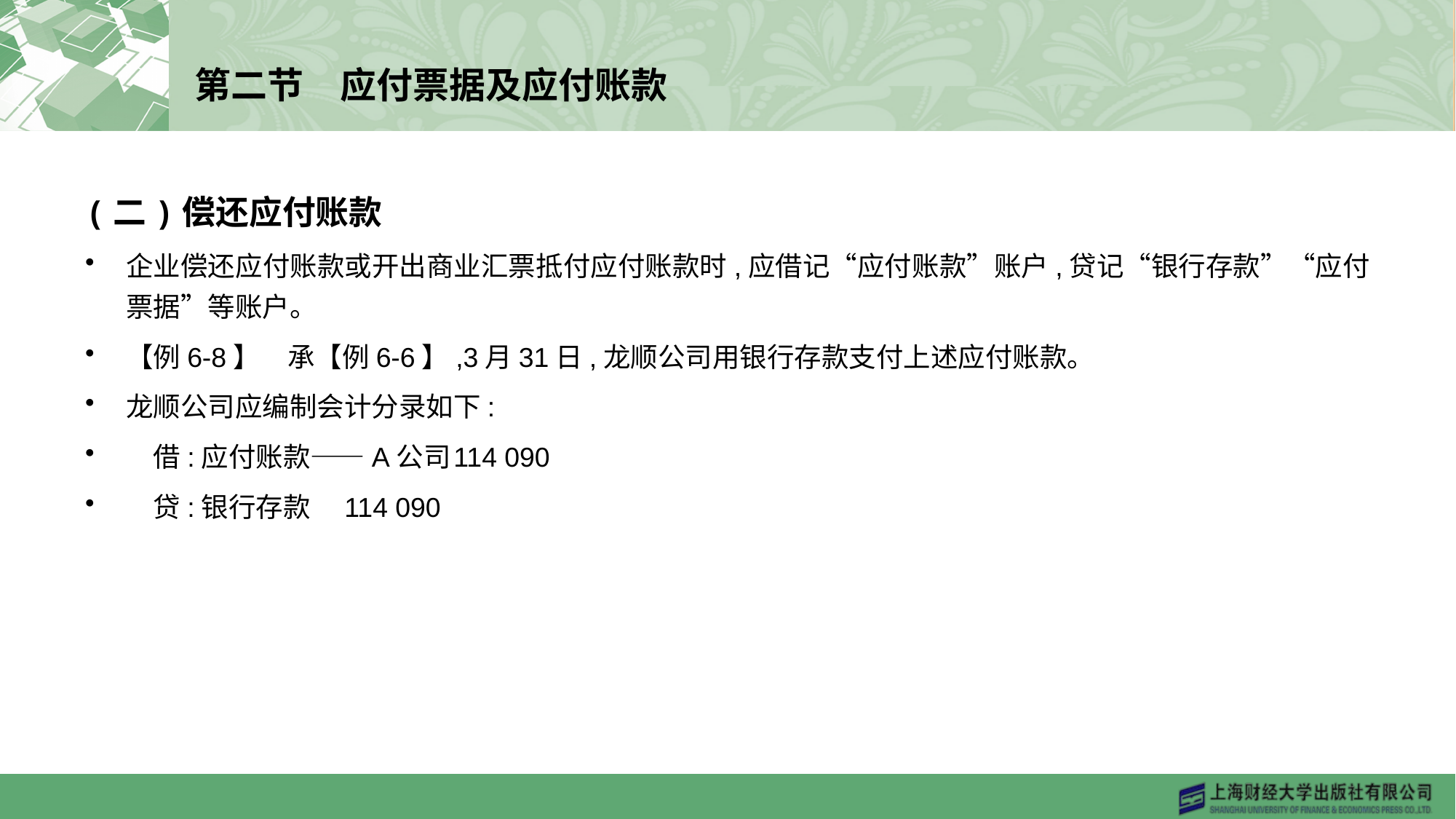

# 第二节　应付票据及应付账款
(二)偿还应付账款
企业偿还应付账款或开出商业汇票抵付应付账款时,应借记“应付账款”账户,贷记“银行存款”“应付票据”等账户。
【例6-8】　承【例6-6】,3月31日,龙顺公司用银行存款支付上述应付账款。
龙顺公司应编制会计分录如下:
　借:应付账款——A公司	114 090
　贷:银行存款	114 090